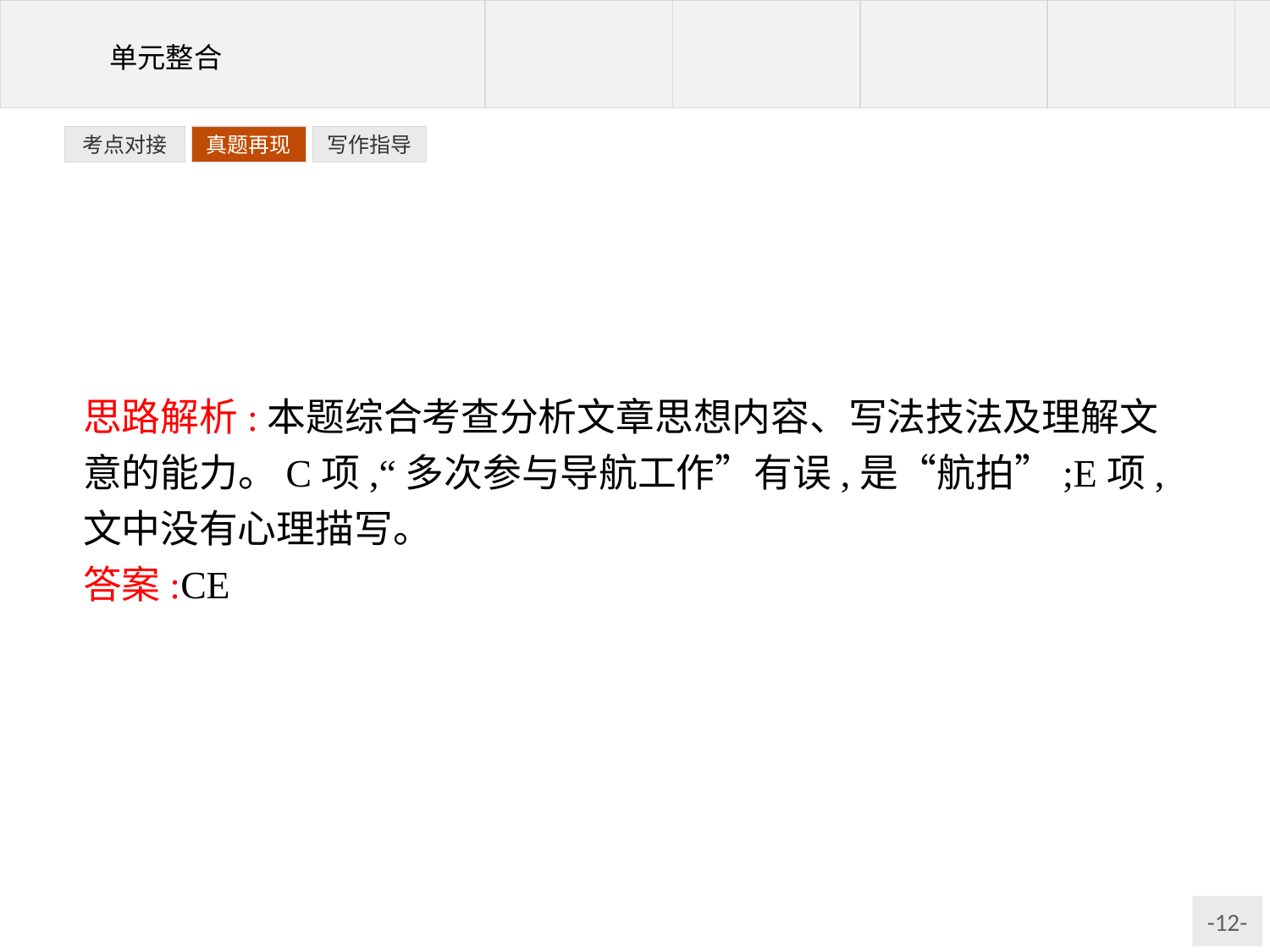

写作指导
考点对接
真题再现
思路解析:本题综合考查分析文章思想内容、写法技法及理解文意的能力。C项,“多次参与导航工作”有误,是“航拍”;E项,文中没有心理描写。
答案:CE